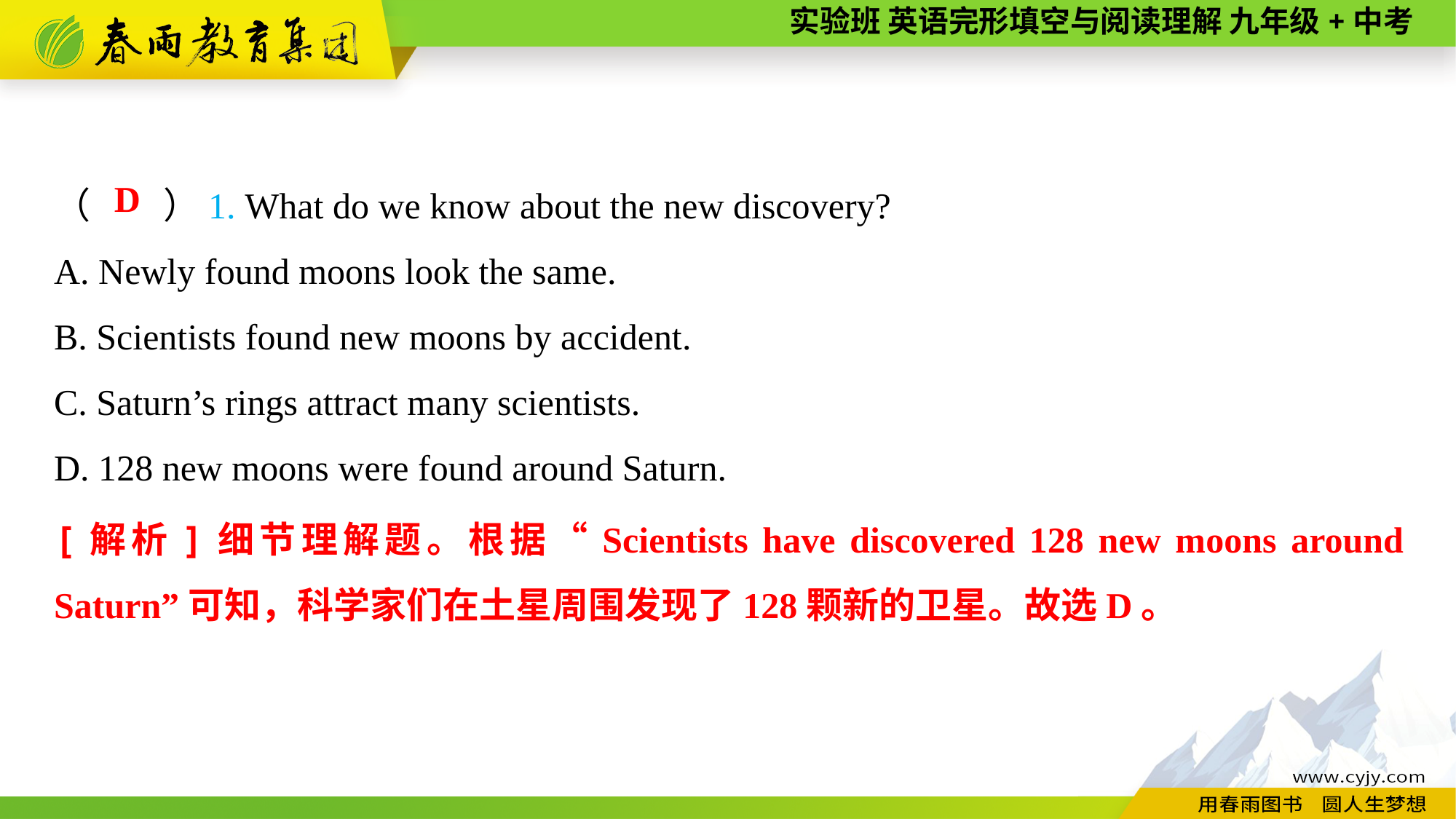

（　　）1. What do we know about the new discovery?
A. Newly found moons look the same.
B. Scientists found new moons by accident.
C. Saturn’s rings attract many scientists.
D. 128 new moons were found around Saturn.
D
[解析]细节理解题。根据“Scientists have discovered 128 new moons around Saturn”可知，科学家们在土星周围发现了128颗新的卫星。故选D。